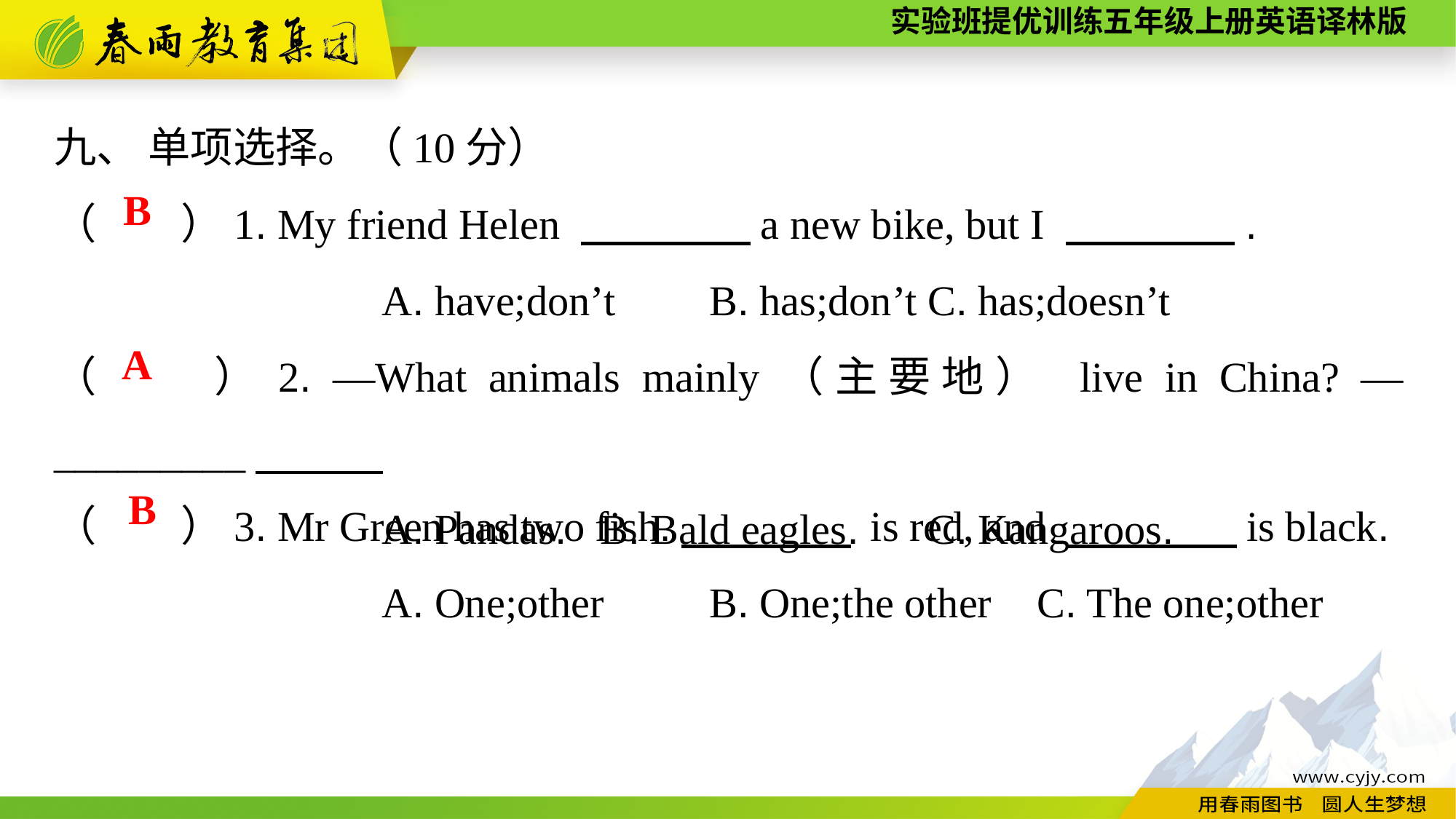

九、 单项选择。（10分）
（　　）1. My friend Helen 　　　　a new bike, but I 　　　　.
			A. have;don’t	B. has;don’t	C. has;doesn’t
（　　）2. —What animals mainly（主要地） live in China? —_________
			A. Pandas.	B. Bald eagles.	C. Kangaroos.
B
A
（　　）3. Mr Green has two fish.　　　　 is red, and 　　　　is black.
			A. One;other	B. One;the other	C. The one;other
B